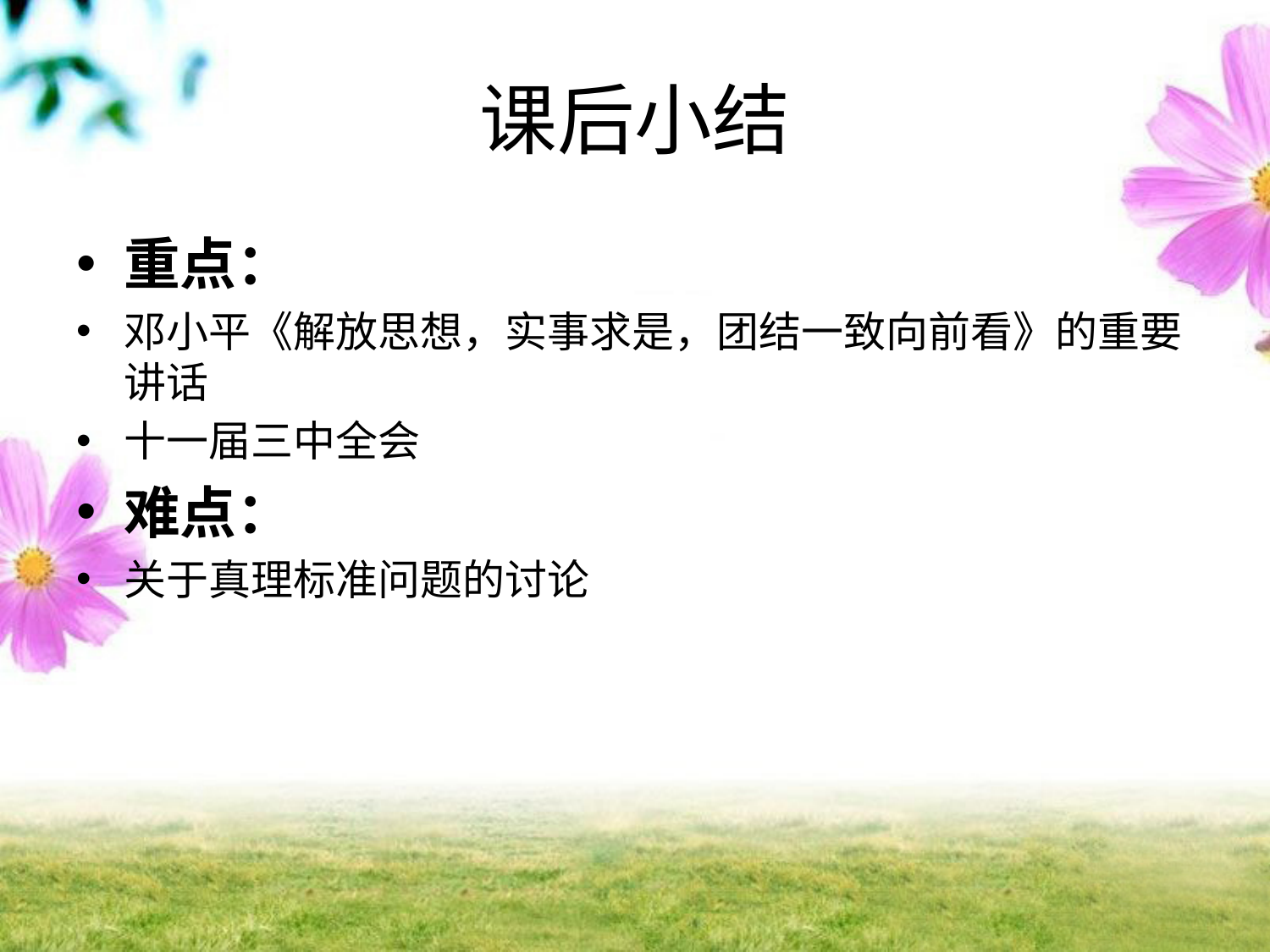

# 课后小结
重点：
邓小平《解放思想，实事求是，团结一致向前看》的重要讲话
十一届三中全会
难点：
关于真理标准问题的讨论